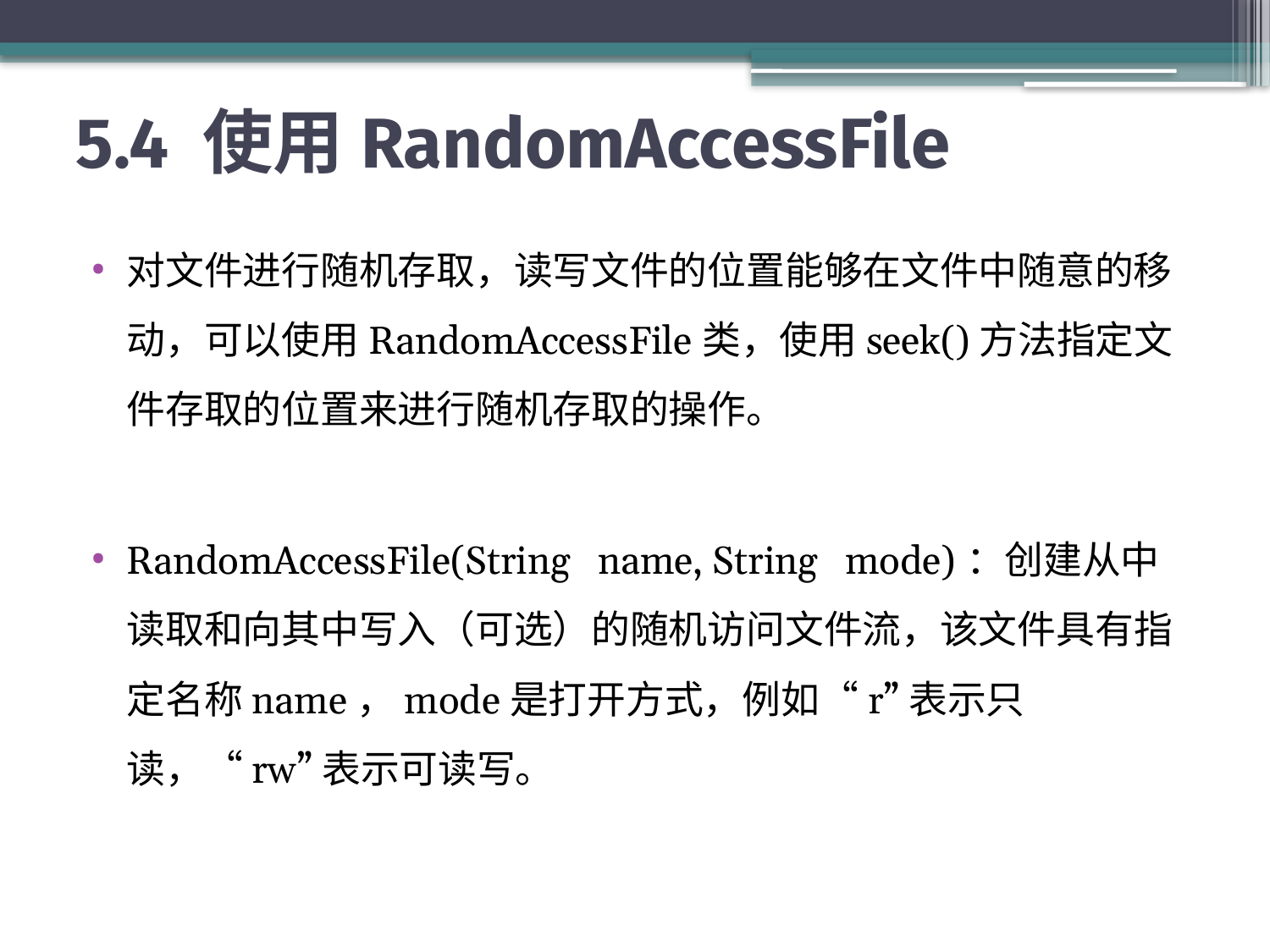

# 5.4	使用RandomAccessFile
对文件进行随机存取，读写文件的位置能够在文件中随意的移动，可以使用RandomAccessFile类，使用seek()方法指定文件存取的位置来进行随机存取的操作。

RandomAccessFile(String   name, String   mode)：创建从中读取和向其中写入（可选）的随机访问文件流，该文件具有指定名称name，mode是打开方式，例如“r”表示只读，“rw”表示可读写。